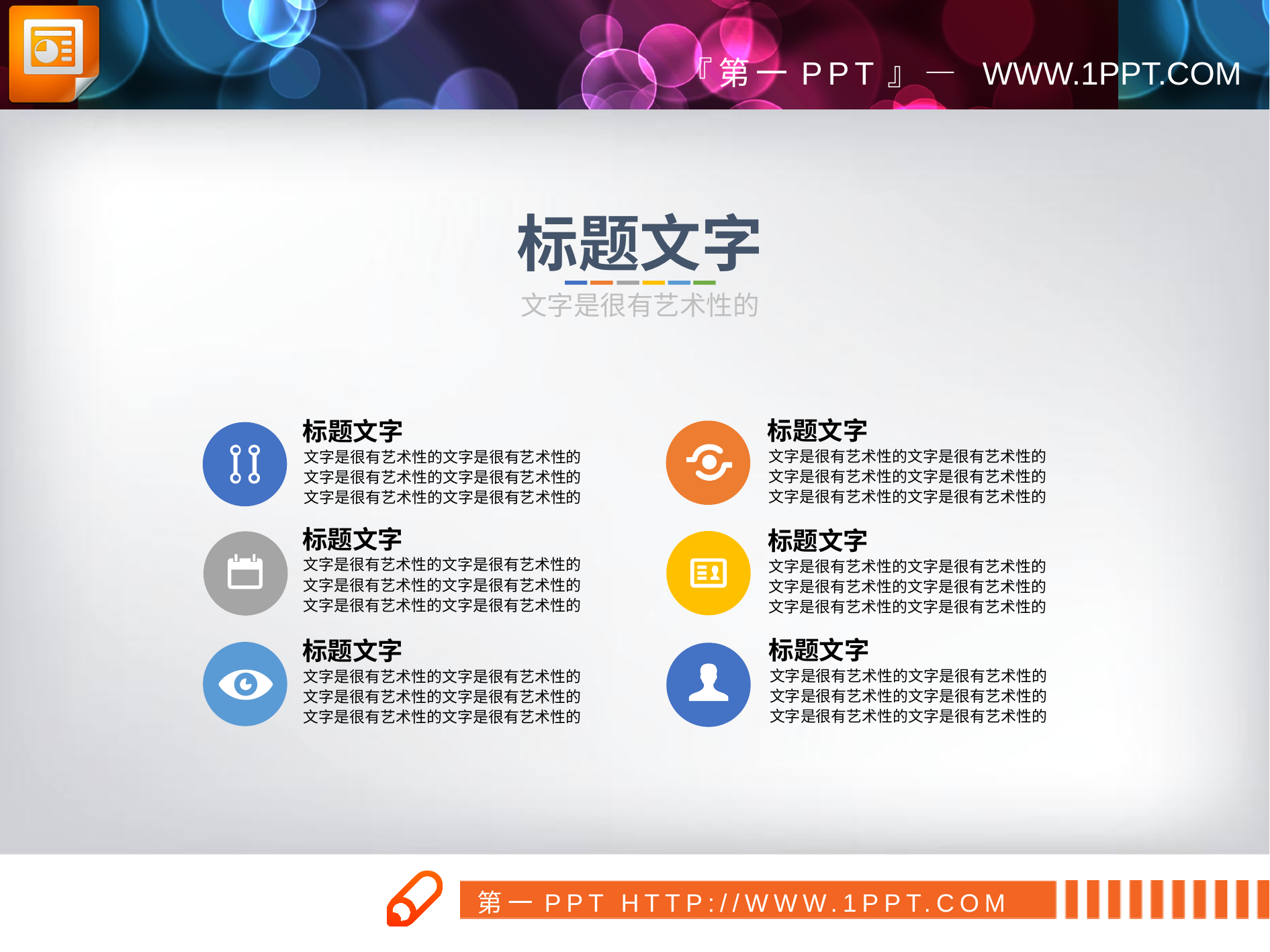

标题文字

文字是很有艺术性的
标题文字
标题文字

文字是很有艺术性的文字是很有艺术性的
文字是很有艺术性的文字是很有艺术性的
文字是很有艺术性的文字是很有艺术性的

文字是很有艺术性的文字是很有艺术性的
文字是很有艺术性的文字是很有艺术性的
文字是很有艺术性的文字是很有艺术性的

标题文字
标题文字

文字是很有艺术性的文字是很有艺术性的
文字是很有艺术性的文字是很有艺术性的
文字是很有艺术性的文字是很有艺术性的

文字是很有艺术性的文字是很有艺术性的
文字是很有艺术性的文字是很有艺术性的
文字是很有艺术性的文字是很有艺术性的

标题文字
标题文字

文字是很有艺术性的文字是很有艺术性的
文字是很有艺术性的文字是很有艺术性的
文字是很有艺术性的文字是很有艺术性的

文字是很有艺术性的文字是很有艺术性的
文字是很有艺术性的文字是很有艺术性的
文字是很有艺术性的文字是很有艺术性的